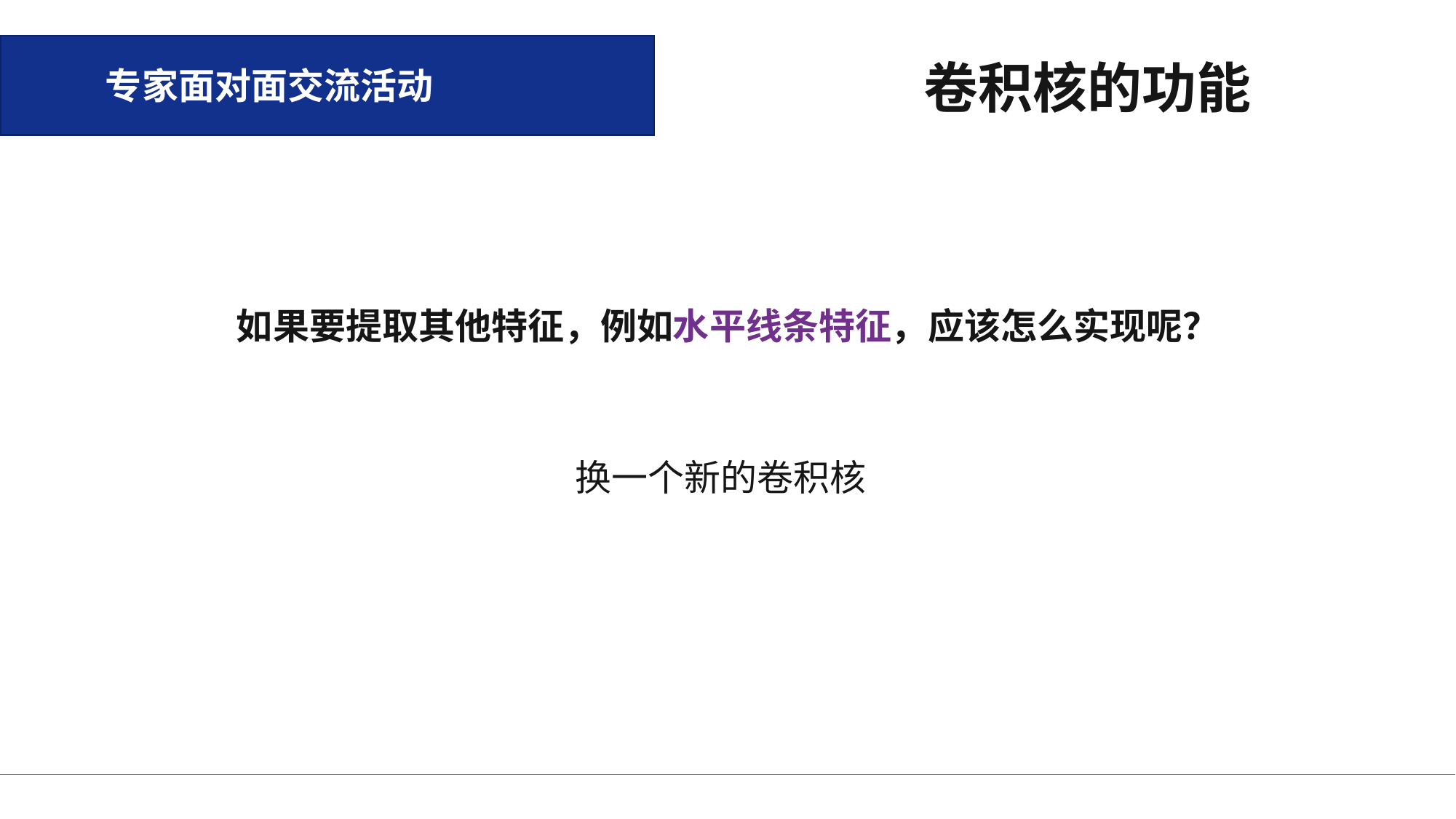

专家面对面交流活动
卷积核的功能
如果要提取其他特征，例如水平线条特征，应该怎么实现呢？
换一个新的卷积核